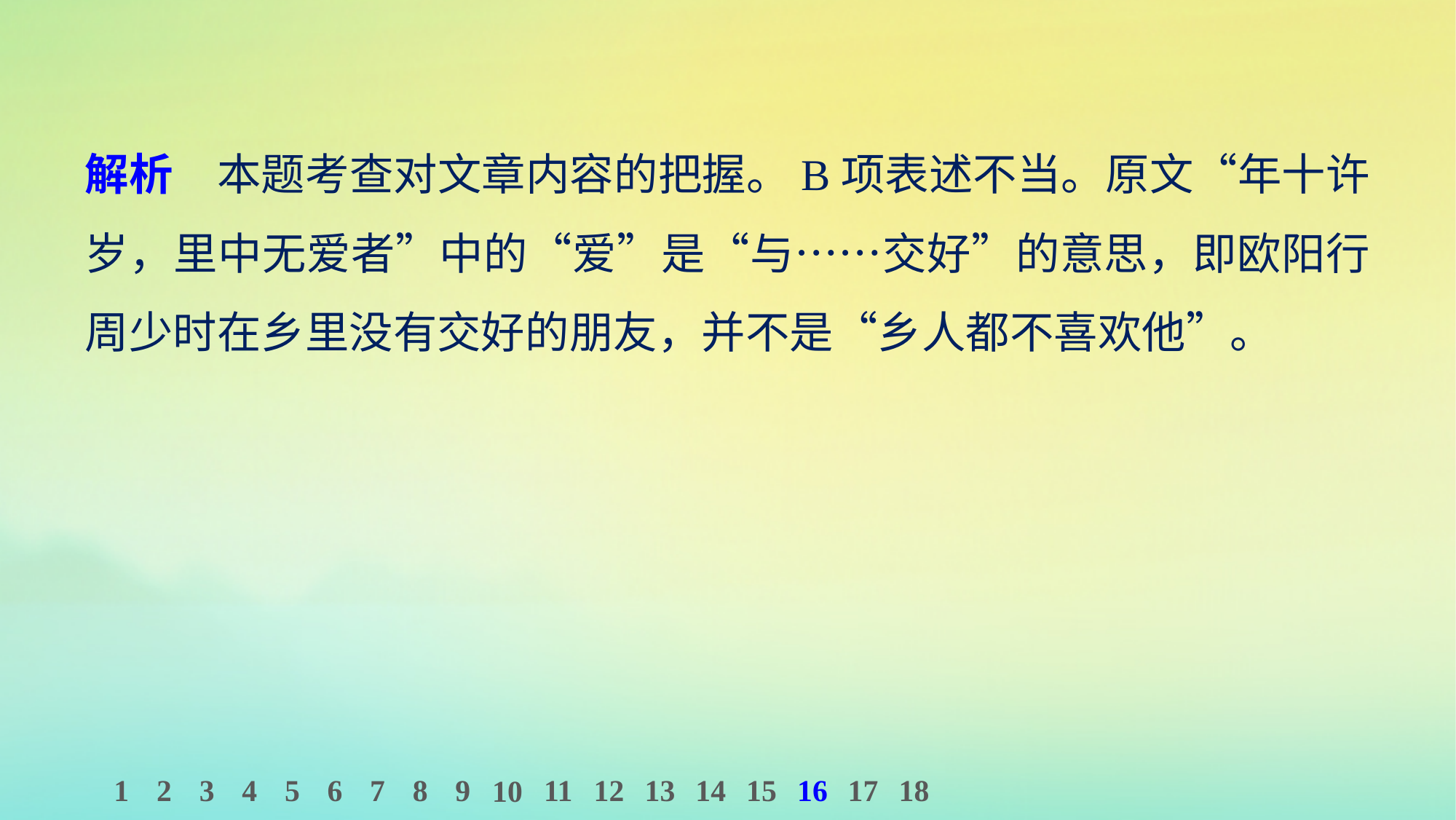

解析　本题考查对文章内容的把握。B项表述不当。原文“年十许岁，里中无爱者”中的“爱”是“与……交好”的意思，即欧阳行周少时在乡里没有交好的朋友，并不是“乡人都不喜欢他”。
1
2
3
4
5
6
7
8
9
11
12
13
14
15
16
17
18
10